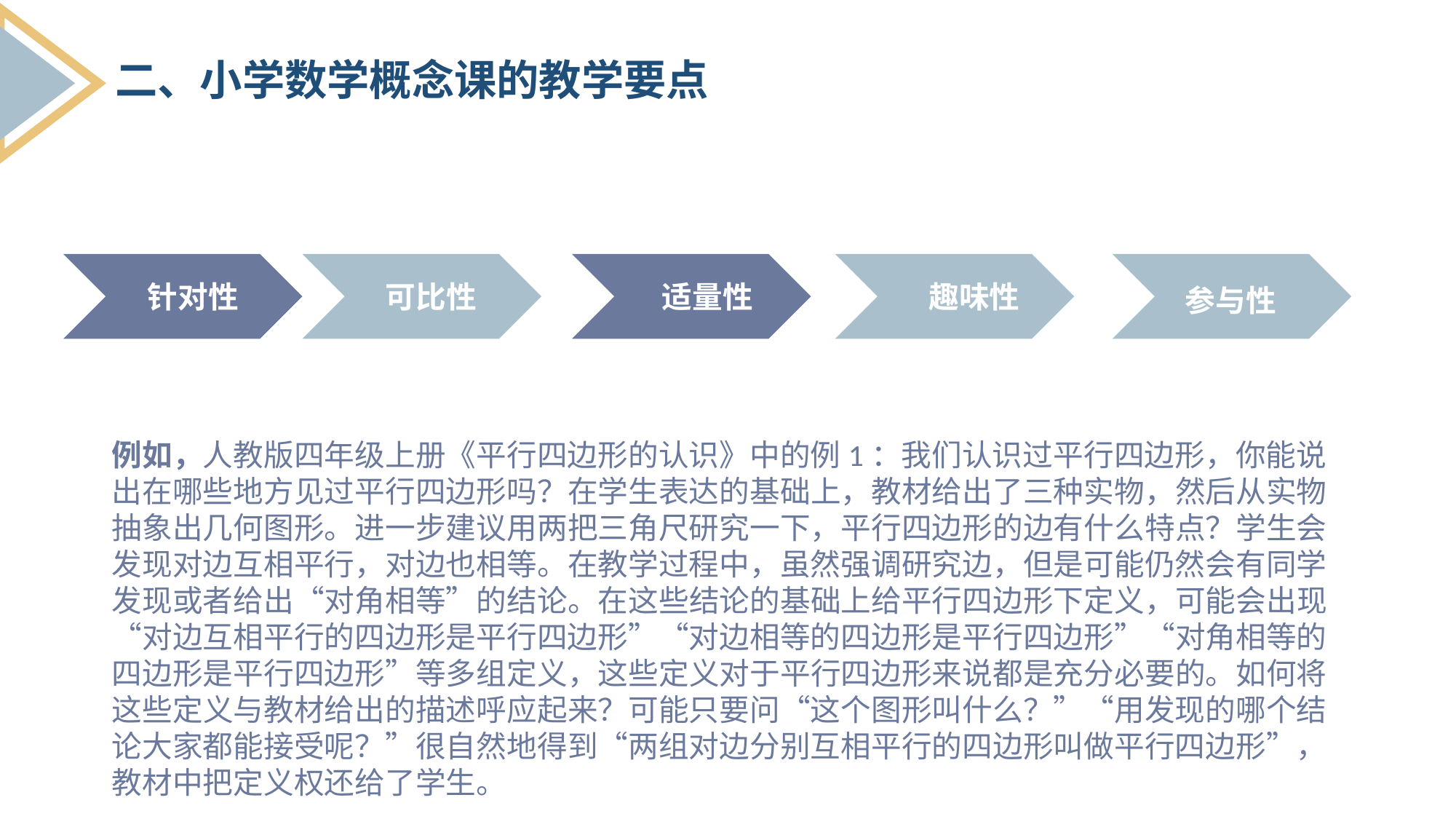

二、小学数学概念课的教学要点

可比性
适量性
趣味性
针对性
参与性
例如，人教版四年级上册《平行四边形的认识》中的例1：我们认识过平行四边形，你能说出在哪些地方见过平行四边形吗？在学生表达的基础上，教材给出了三种实物，然后从实物抽象出几何图形。进一步建议用两把三角尺研究一下，平行四边形的边有什么特点？学生会发现对边互相平行，对边也相等。在教学过程中，虽然强调研究边，但是可能仍然会有同学发现或者给出“对角相等”的结论。在这些结论的基础上给平行四边形下定义，可能会出现“对边互相平行的四边形是平行四边形”“对边相等的四边形是平行四边形”“对角相等的四边形是平行四边形”等多组定义，这些定义对于平行四边形来说都是充分必要的。如何将这些定义与教材给出的描述呼应起来？可能只要问“这个图形叫什么？”“用发现的哪个结论大家都能接受呢？”很自然地得到“两组对边分别互相平行的四边形叫做平行四边形”，教材中把定义权还给了学生。